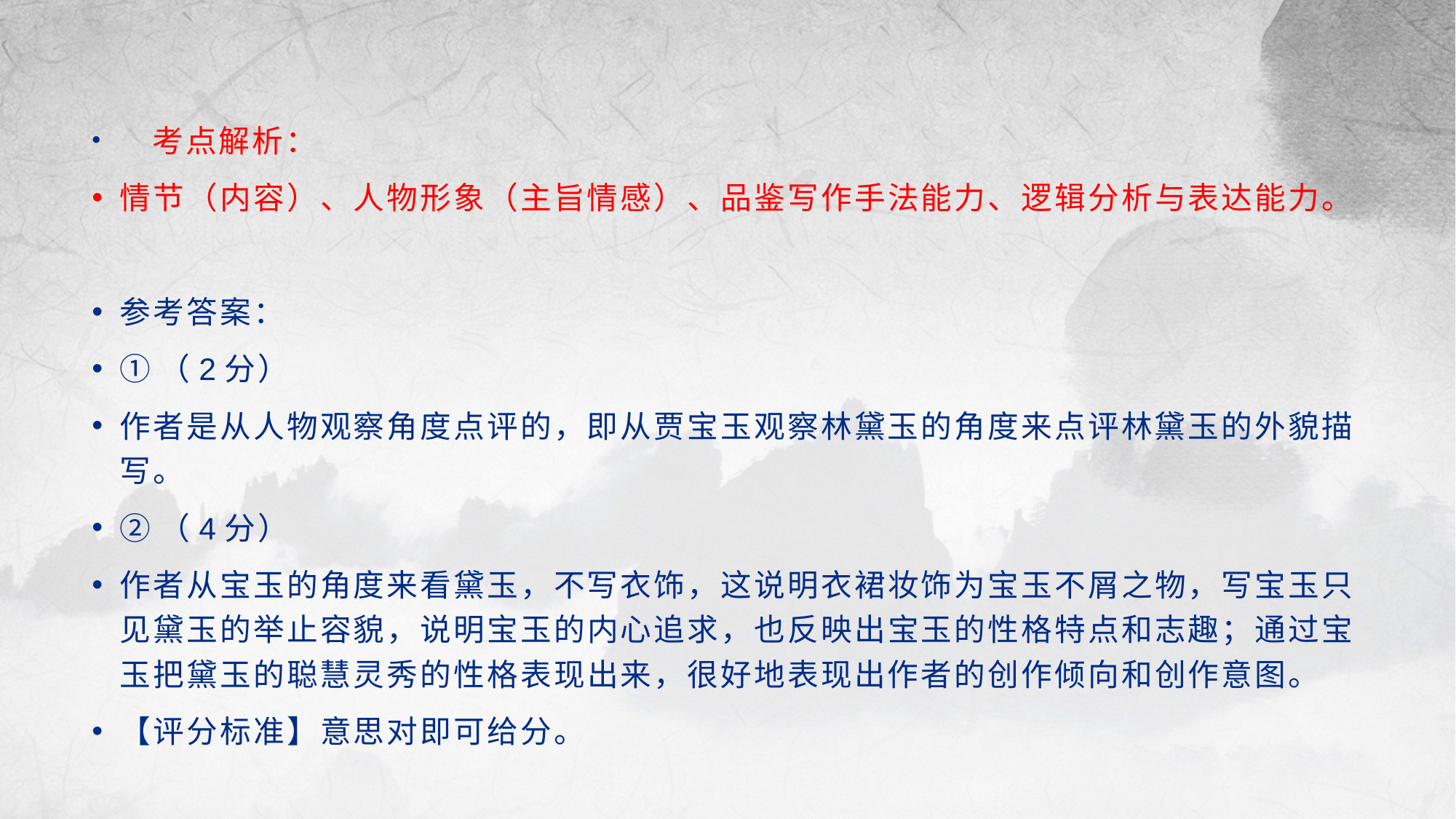

考点解析：
情节（内容）、人物形象（主旨情感）、品鉴写作手法能力、逻辑分析与表达能力。

参考答案：
①（2分）
作者是从人物观察角度点评的，即从贾宝玉观察林黛玉的角度来点评林黛玉的外貌描写。
②（4分）
作者从宝玉的角度来看黛玉，不写衣饰，这说明衣裙妆饰为宝玉不屑之物，写宝玉只见黛玉的举止容貌，说明宝玉的内心追求，也反映出宝玉的性格特点和志趣；通过宝玉把黛玉的聪慧灵秀的性格表现出来，很好地表现出作者的创作倾向和创作意图。
【评分标准】意思对即可给分。